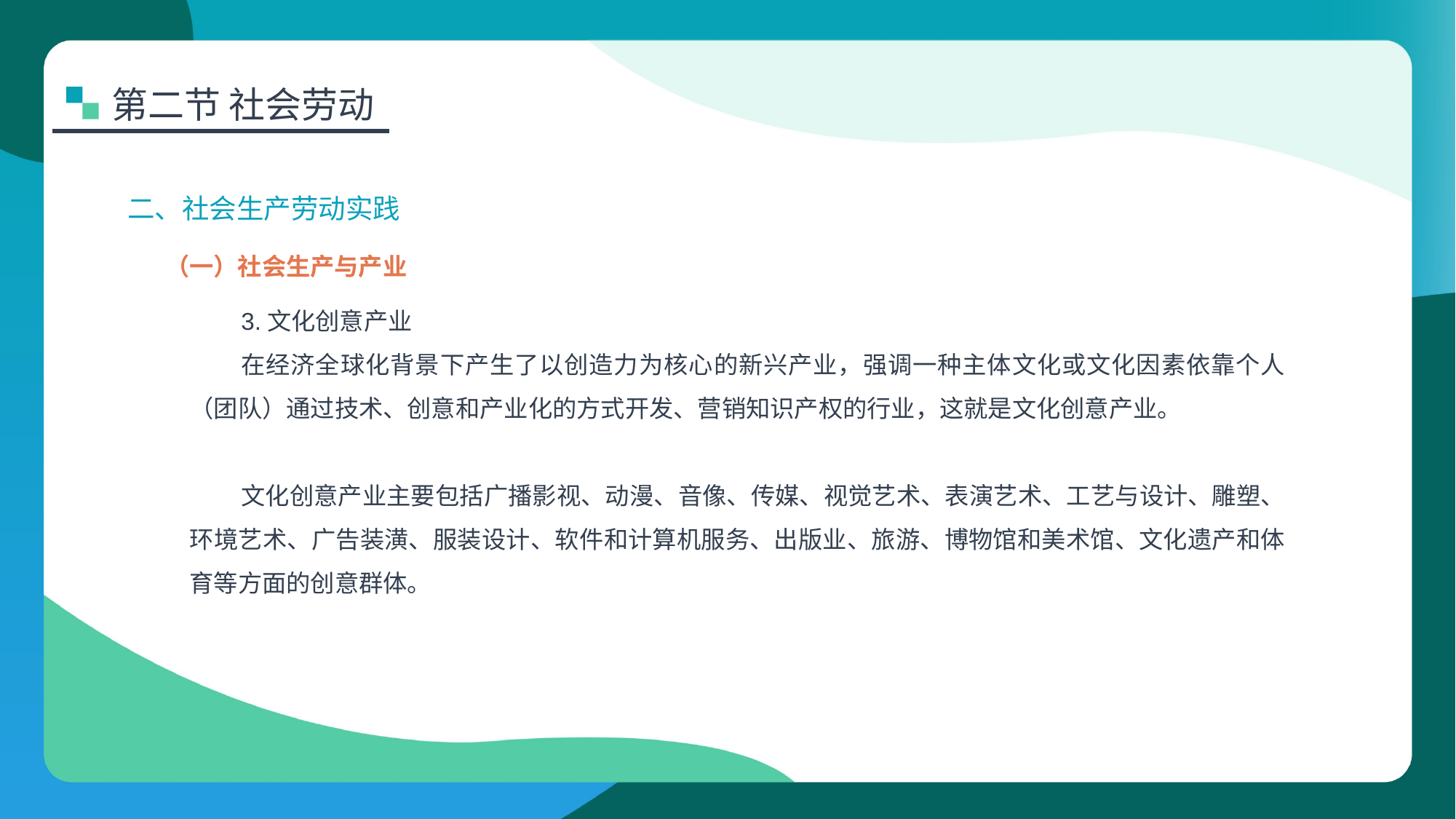

第二节 社会劳动

二、社会生产劳动实践
（一）社会生产与产业
3.文化创意产业
在经济全球化背景下产生了以创造力为核心的新兴产业，强调一种主体文化或文化因素依靠个人（团队）通过技术、创意和产业化的方式开发、营销知识产权的行业，这就是文化创意产业。

文化创意产业主要包括广播影视、动漫、音像、传媒、视觉艺术、表演艺术、工艺与设计、雕塑、环境艺术、广告装潢、服装设计、软件和计算机服务、出版业、旅游、博物馆和美术馆、文化遗产和体育等方面的创意群体。